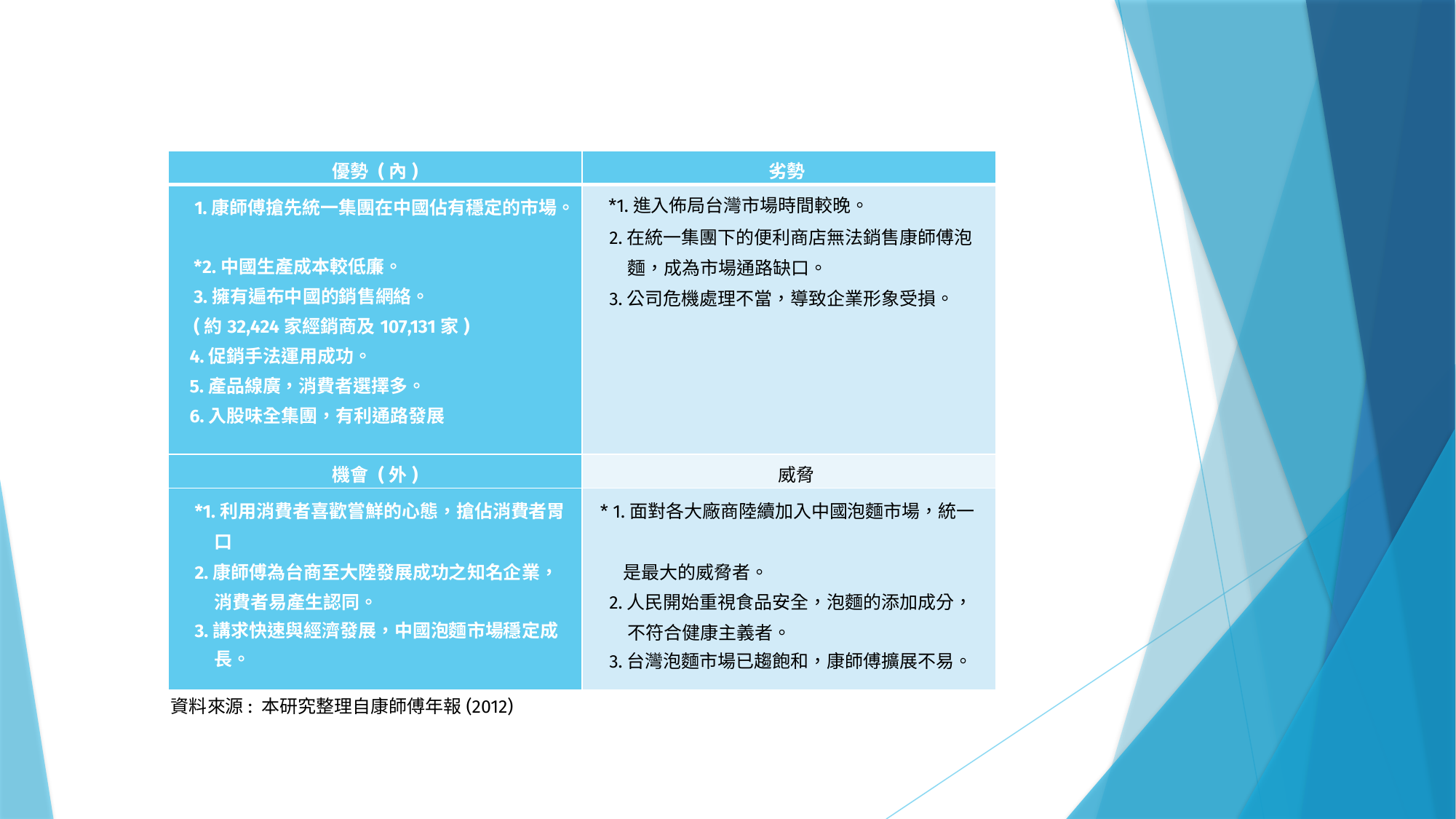

| 優勢 (內) | 劣勢 |
| --- | --- |
| 1.康師傅搶先統一集團在中國佔有穩定的市場。 \*2.中國生產成本較低廉。 3.擁有遍布中國的銷售網絡。 (約32,424家經銷商及107,131家) 4.促銷手法運用成功。 5.產品線廣，消費者選擇多。 6.入股味全集團，有利通路發展 | \*1.進入佈局台灣市場時間較晚。 2.在統一集團下的便利商店無法銷售康師傅泡麵，成為市場通路缺口。 3.公司危機處理不當，導致企業形象受損。 |
| 機會 (外) | 威脅 |
| \*1.利用消費者喜歡嘗鮮的心態，搶佔消費者胃口 2.康師傅為台商至大陸發展成功之知名企業，消費者易產生認同。 3.講求快速與經濟發展，中國泡麵市場穩定成長。 | \* 1.面對各大廠商陸續加入中國泡麵市場，統一 是最大的威脅者。 2.人民開始重視食品安全，泡麵的添加成分，不符合健康主義者。 3.台灣泡麵市場已趨飽和，康師傅擴展不易。 |
資料來源: 本研究整理自康師傅年報(2012)